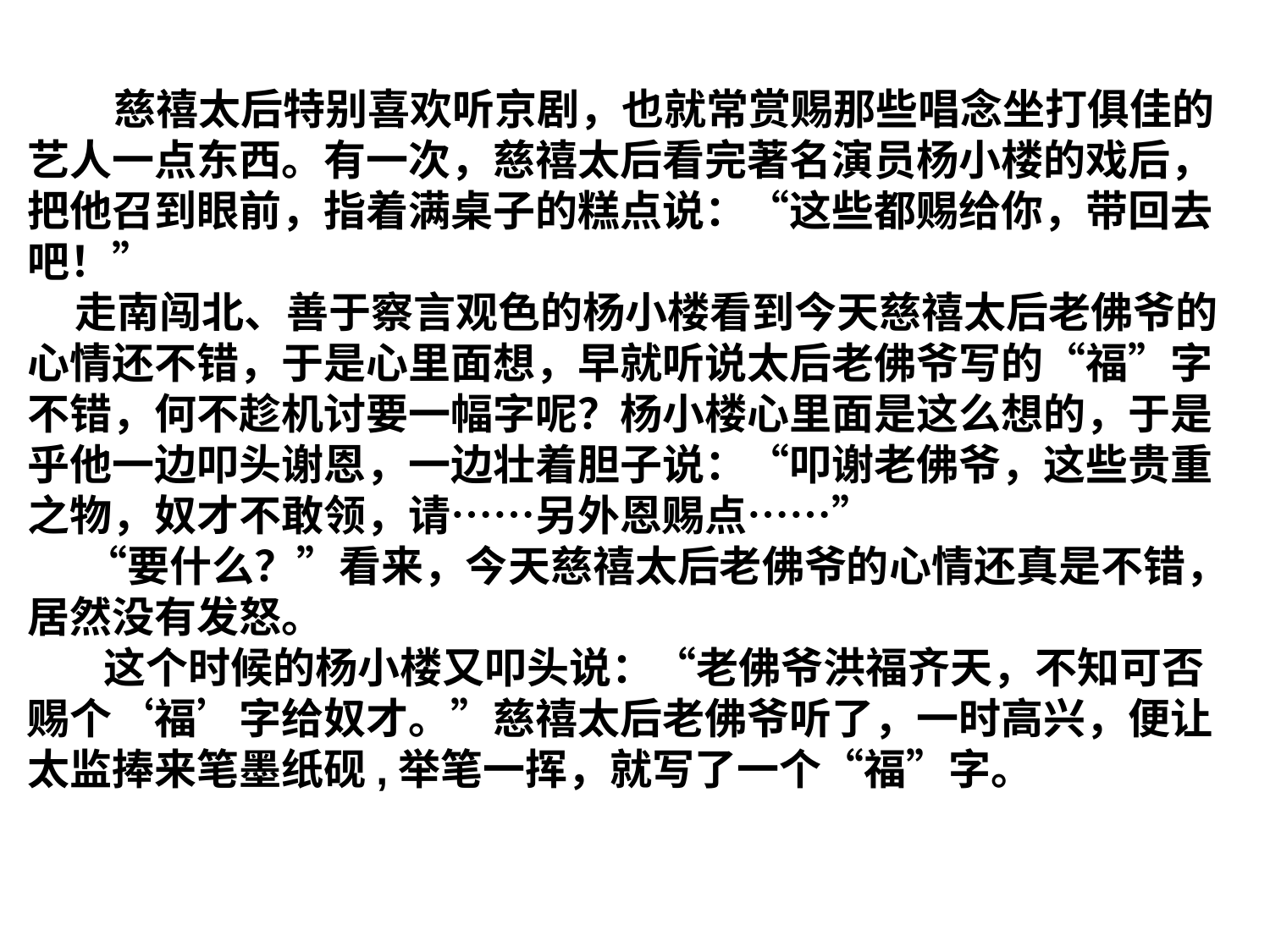

慈禧太后特别喜欢听京剧，也就常赏赐那些唱念坐打俱佳的艺人一点东西。有一次，慈禧太后看完著名演员杨小楼的戏后，把他召到眼前，指着满桌子的糕点说：“这些都赐给你，带回去吧！”
     走南闯北、善于察言观色的杨小楼看到今天慈禧太后老佛爷的心情还不错，于是心里面想，早就听说太后老佛爷写的“福”字不错，何不趁机讨要一幅字呢？杨小楼心里面是这么想的，于是乎他一边叩头谢恩，一边壮着胆子说：“叩谢老佛爷，这些贵重之物，奴才不敢领，请……另外恩赐点……”
      “要什么？”看来，今天慈禧太后老佛爷的心情还真是不错，居然没有发怒。
        这个时候的杨小楼又叩头说：“老佛爷洪福齐天，不知可否赐个‘福’字给奴才。”慈禧太后老佛爷听了，一时高兴，便让太监捧来笔墨纸砚,举笔一挥，就写了一个“福”字。